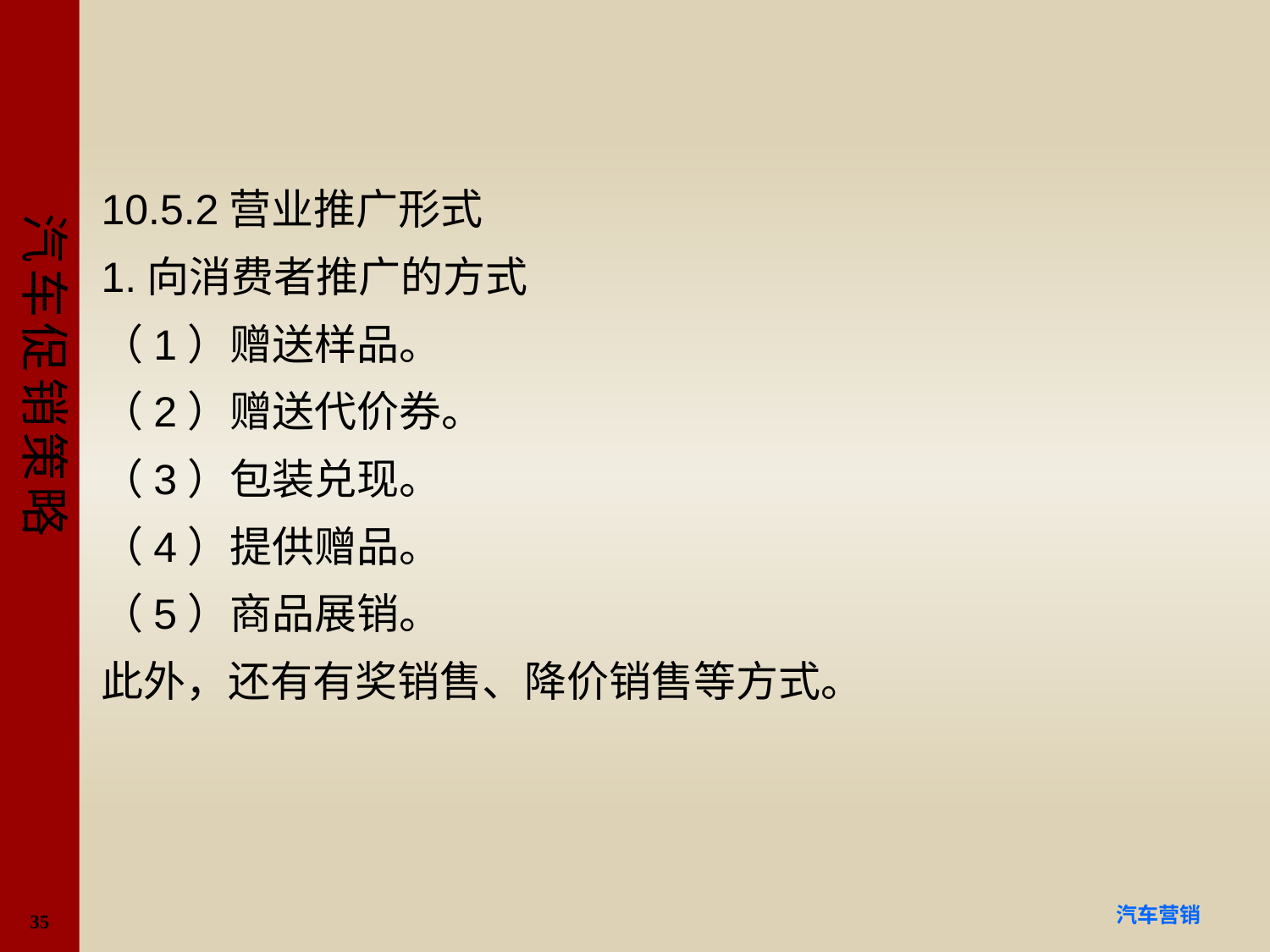

#
10.5.2营业推广形式
1.向消费者推广的方式
（1）赠送样品。
（2）赠送代价券。
（3）包装兑现。
（4）提供赠品。
（5）商品展销。
此外，还有有奖销售、降价销售等方式。

35